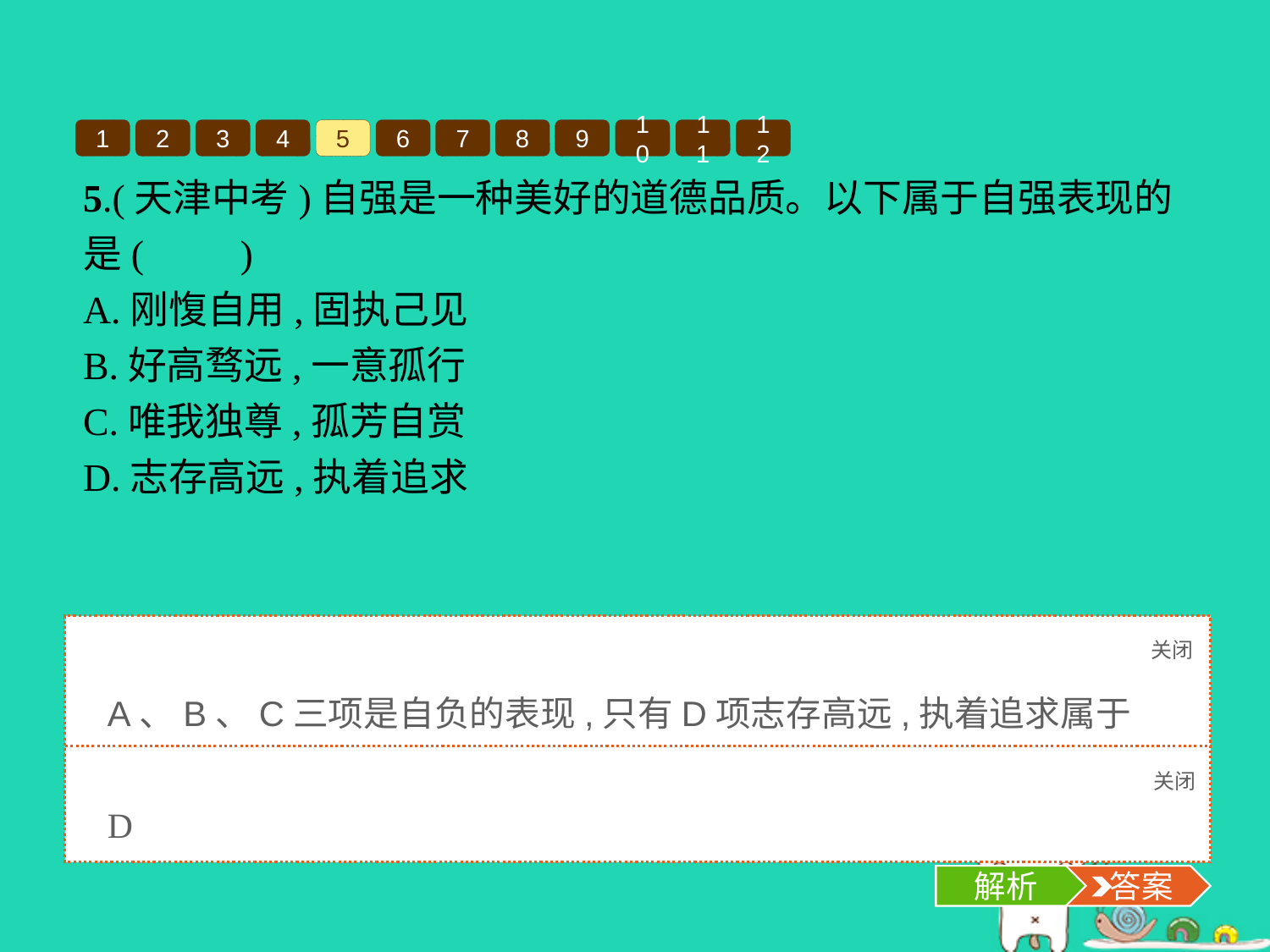

1
2
3
4
5
6
7
8
9
10
11
12
5.(天津中考)自强是一种美好的道德品质。以下属于自强表现的是(　　)
A.刚愎自用,固执己见
B.好高骛远,一意孤行
C.唯我独尊,孤芳自赏
D.志存高远,执着追求

关闭
解析

A、B、C三项是自负的表现,只有D项志存高远,执着追求属于自强的表现,所以是符合题意的选项。

关闭
解析
  答案

D
解析
  答案